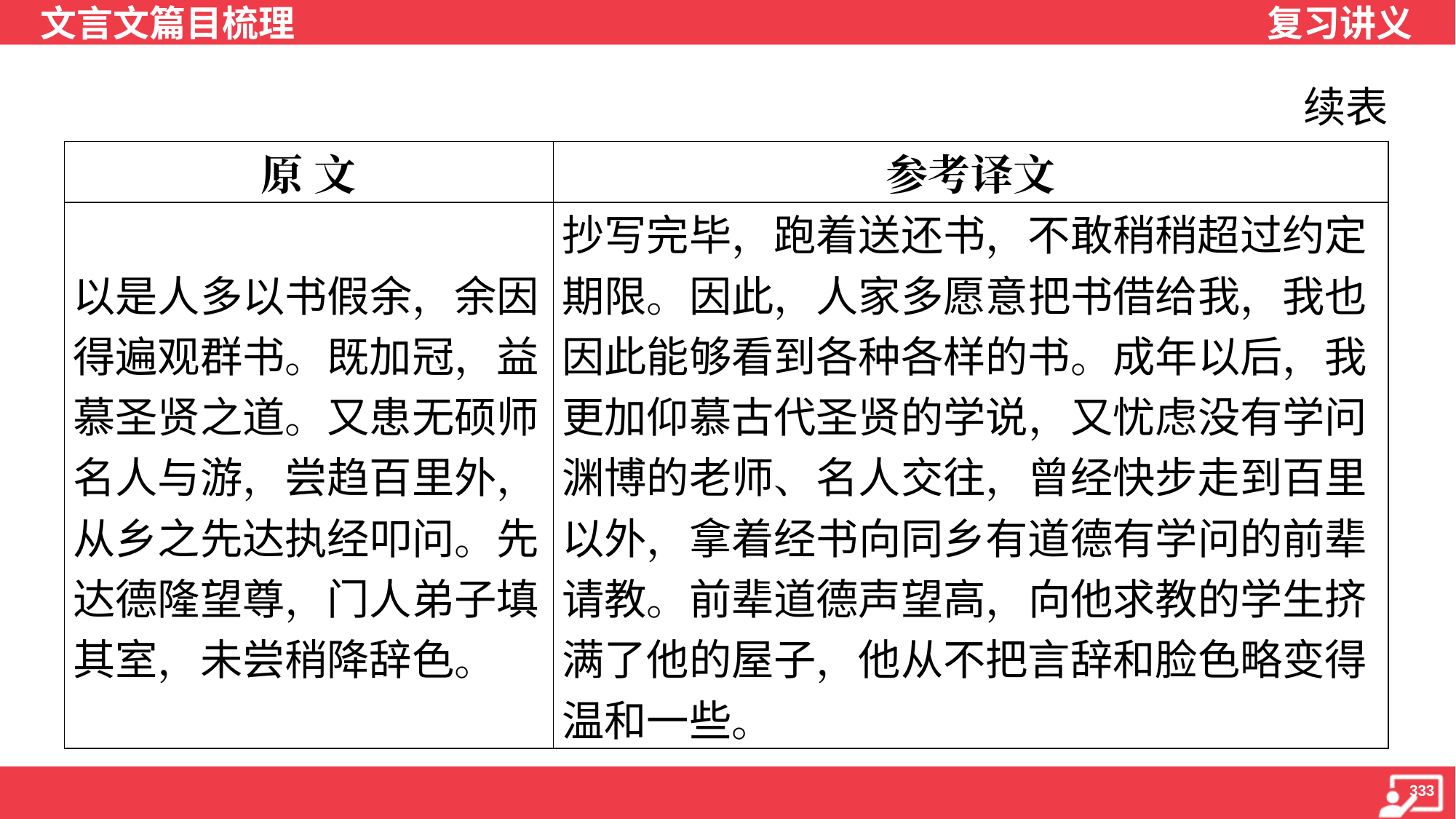

续表
| 原 文 | 参考译文 |
| --- | --- |
| 以是人多以书假余，余因得遍观群书。既加冠，益慕圣贤之道。又患无硕师名人与游，尝趋百里外，从乡之先达执经叩问。先达德隆望尊，门人弟子填其室，未尝稍降辞色。 | 抄写完毕，跑着送还书，不敢稍稍超过约定期限。因此，人家多愿意把书借给我，我也因此能够看到各种各样的书。成年以后，我更加仰慕古代圣贤的学说，又忧虑没有学问渊博的老师、名人交往，曾经快步走到百里以外，拿着经书向同乡有道德有学问的前辈请教。前辈道德声望高，向他求教的学生挤满了他的屋子，他从不把言辞和脸色略变得温和一些。 |